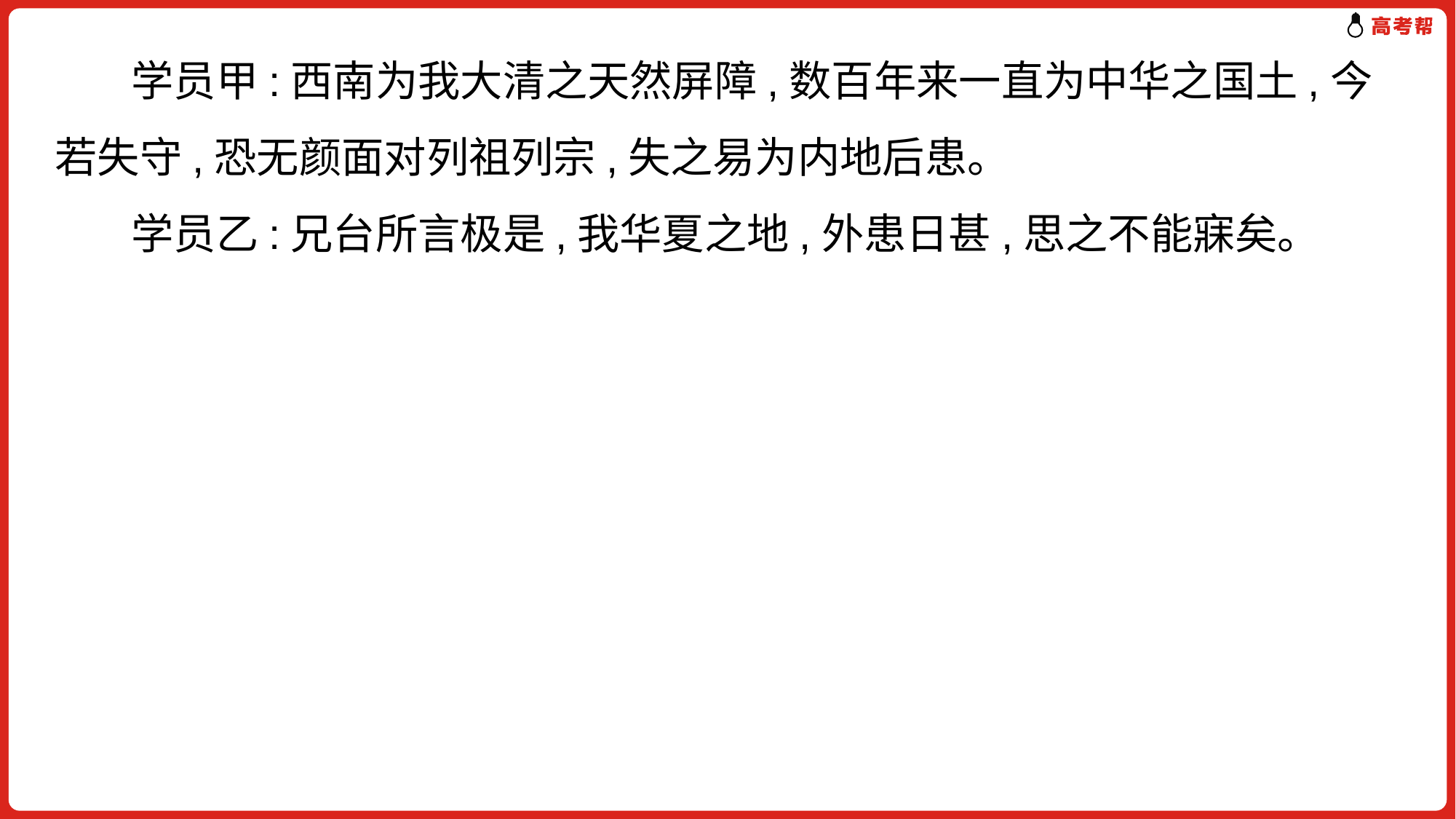

学员甲:西南为我大清之天然屏障,数百年来一直为中华之国土,今若失守,恐无颜面对列祖列宗,失之易为内地后患。
       学员乙:兄台所言极是,我华夏之地,外患日甚,思之不能寐矣。